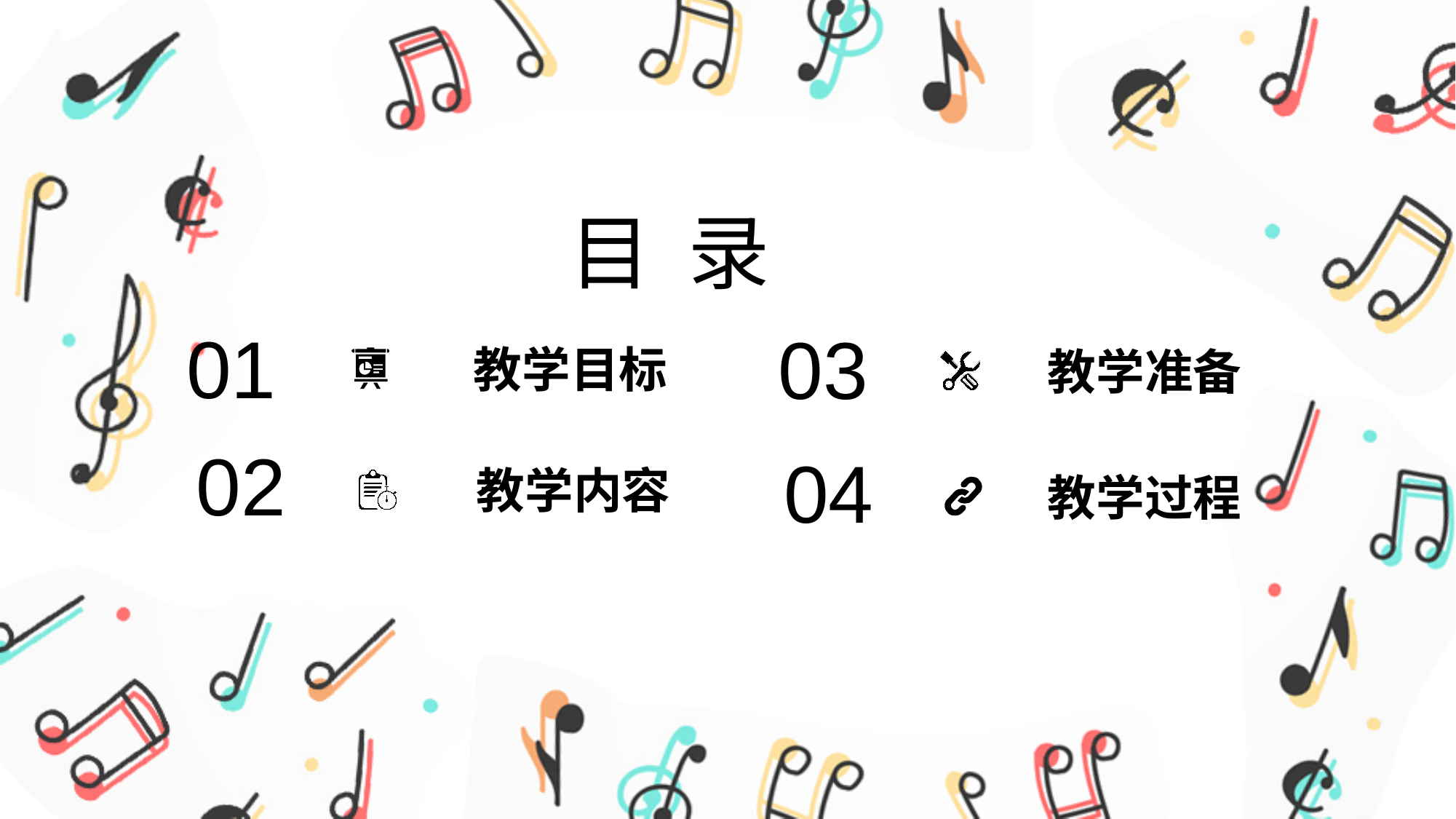

目  录
01
03

    教学目标
教学准备

02
04

教学内容
教学过程